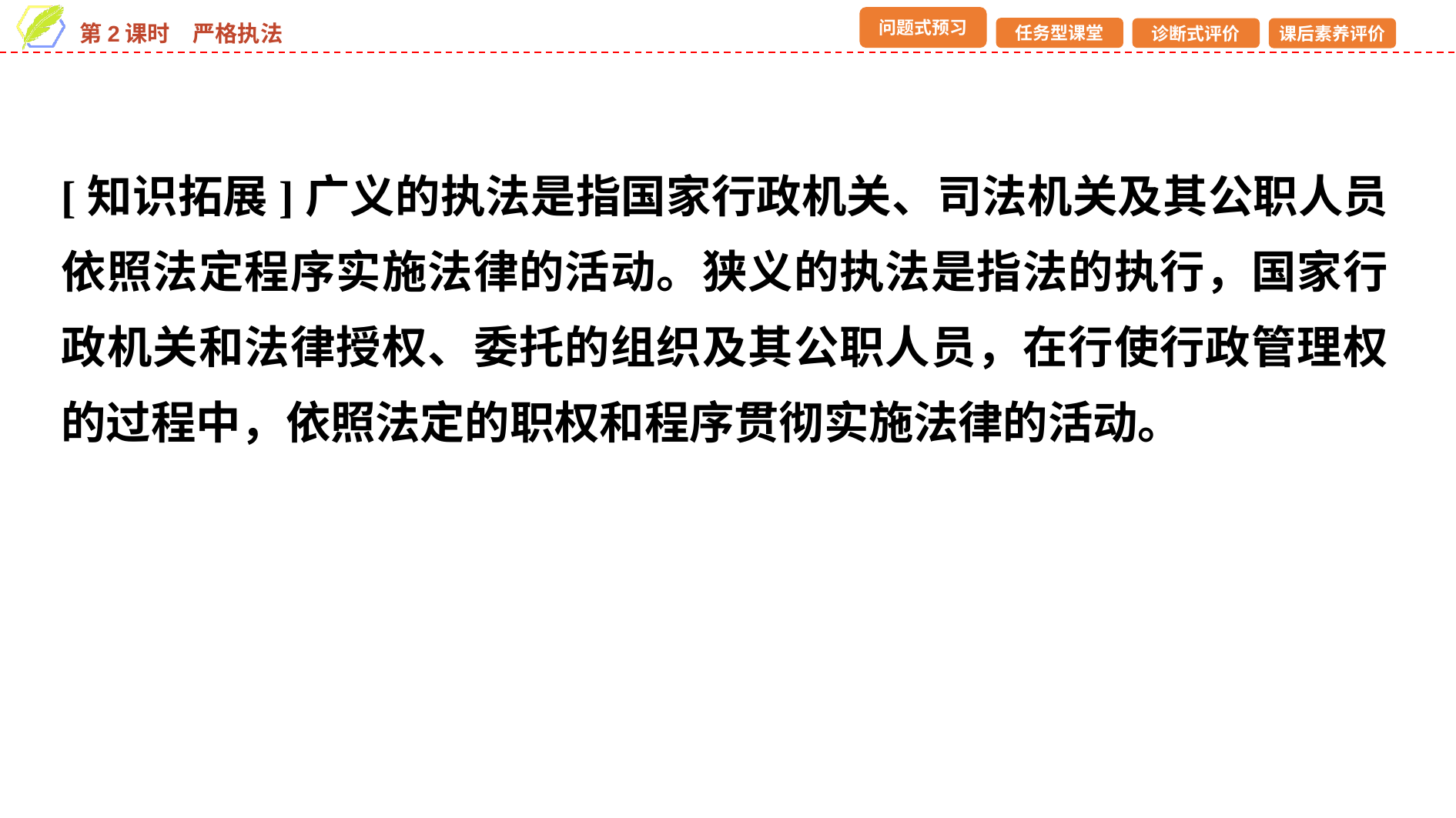

[知识拓展]广义的执法是指国家行政机关、司法机关及其公职人员依照法定程序实施法律的活动。狭义的执法是指法的执行，国家行政机关和法律授权、委托的组织及其公职人员，在行使行政管理权的过程中，依照法定的职权和程序贯彻实施法律的活动。